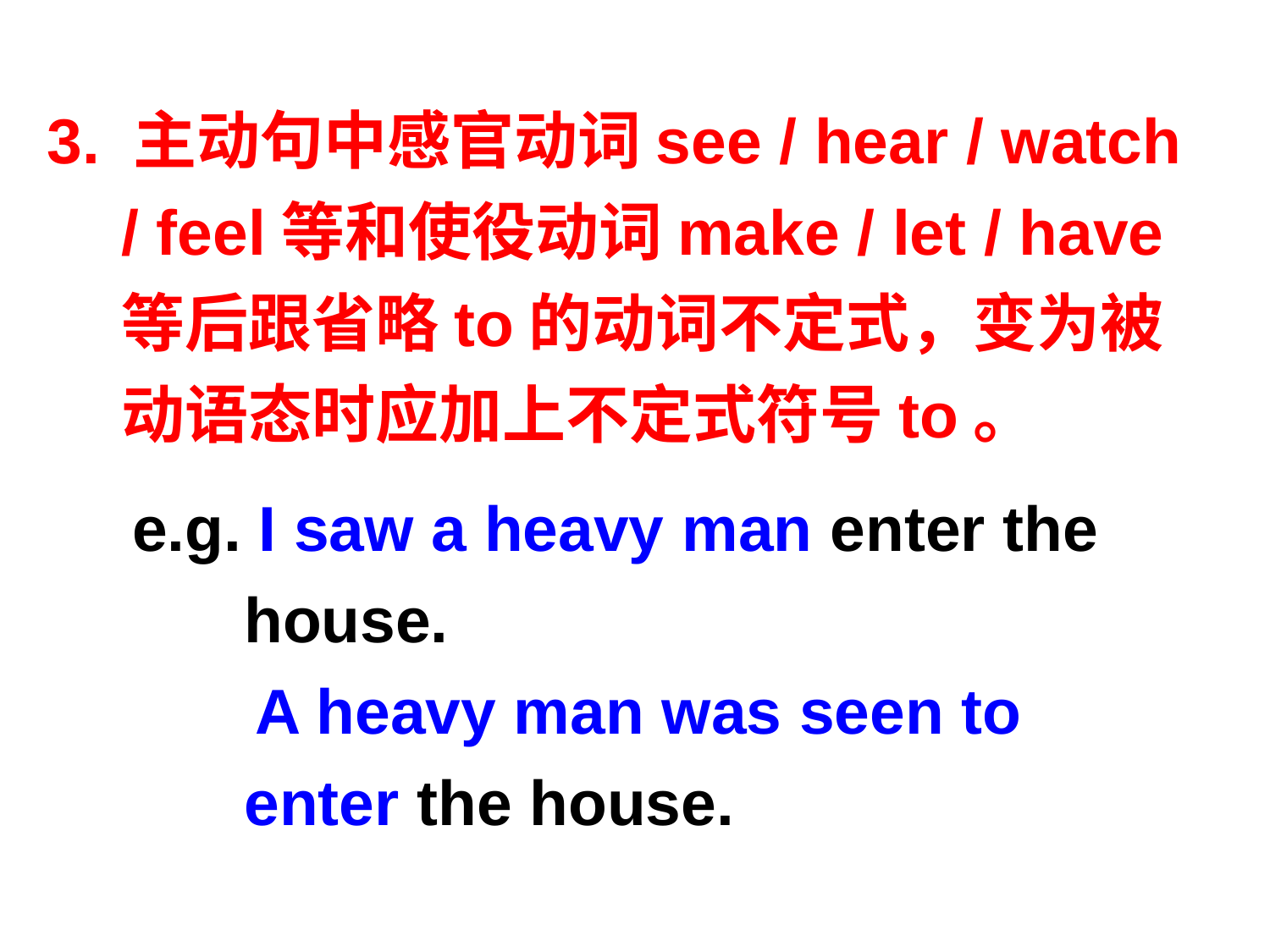

3. 主动句中感官动词see / hear / watch / feel等和使役动词make / let / have等后跟省略to的动词不定式，变为被动语态时应加上不定式符号to。
e.g. I saw a heavy man enter the house.
       A heavy man was seen to enter the house.